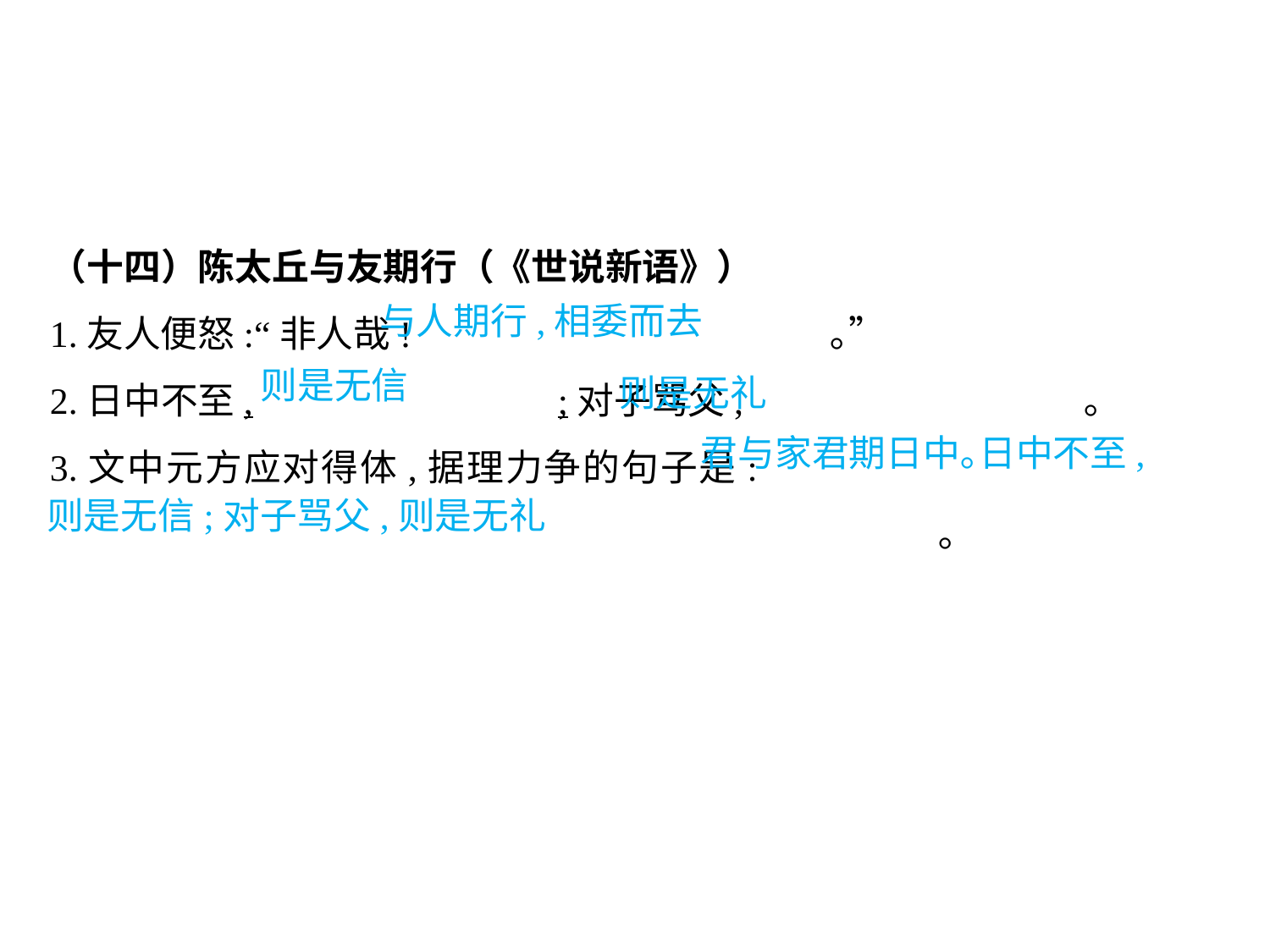

（十四）陈太丘与友期行（《世说新语》）
1.友人便怒:“非人哉!				 ｡”
2.日中不至,			;对子骂父,			 ｡
3.文中元方应对得体,据理力争的句子是:											｡
与人期行,相委而去
则是无礼
则是无信
君与家君期日中｡日中不至,
则是无信;对子骂父,则是无礼